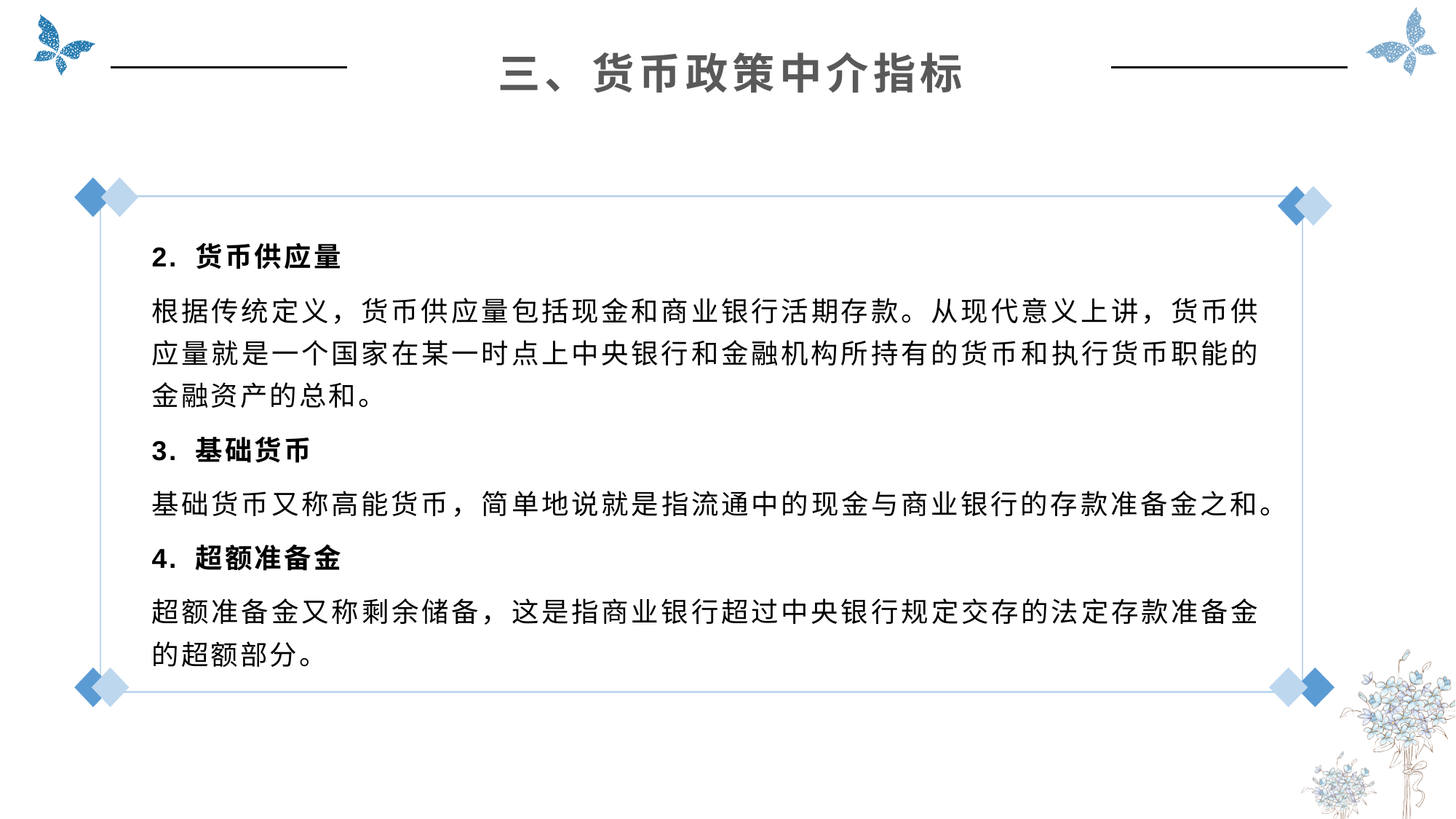

三、货币政策中介指标

2. 货币供应量
根据传统定义，货币供应量包括现金和商业银行活期存款。从现代意义上讲，货币供应量就是一个国家在某一时点上中央银行和金融机构所持有的货币和执行货币职能的金融资产的总和。
3. 基础货币
基础货币又称高能货币，简单地说就是指流通中的现金与商业银行的存款准备金之和。
4. 超额准备金
超额准备金又称剩余储备，这是指商业银行超过中央银行规定交存的法定存款准备金的超额部分。